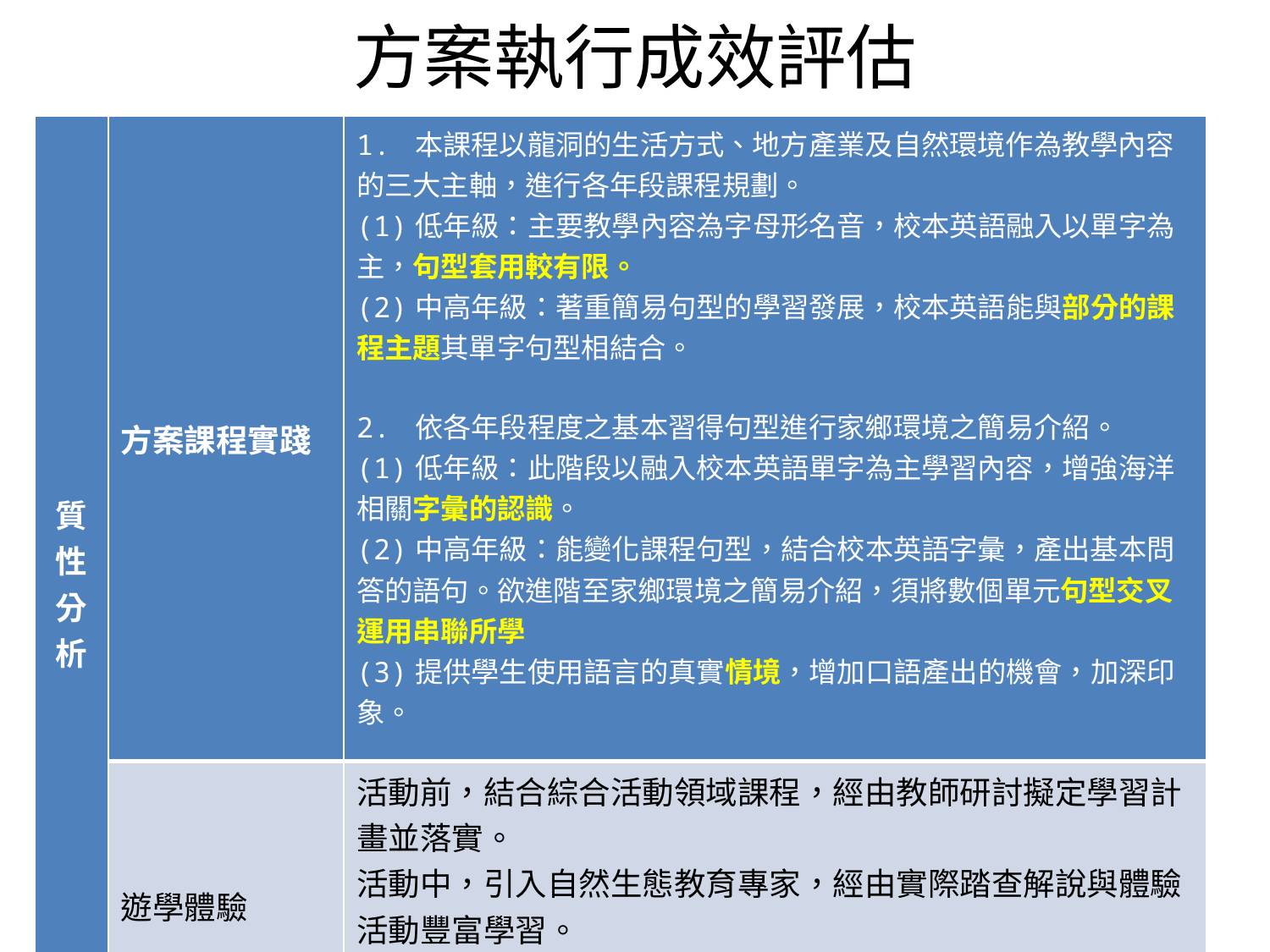

# 方案執行成效評估
| 質性分析 | 方案課程實踐 | 1. 本課程以龍洞的生活方式、地方產業及自然環境作為教學內容的三大主軸，進行各年段課程規劃。 (1)低年級：主要教學內容為字母形名音，校本英語融入以單字為主，句型套用較有限。 (2)中高年級：著重簡易句型的學習發展，校本英語能與部分的課程主題其單字句型相結合。 2. 依各年段程度之基本習得句型進行家鄉環境之簡易介紹。 (1)低年級：此階段以融入校本英語單字為主學習內容，增強海洋相關字彙的認識。 (2)中高年級：能變化課程句型，結合校本英語字彙，產出基本問答的語句。欲進階至家鄉環境之簡易介紹，須將數個單元句型交叉運用串聯所學 (3)提供學生使用語言的真實情境，增加口語產出的機會，加深印象。 |
| --- | --- | --- |
|  | 遊學體驗 | 活動前，結合綜合活動領域課程，經由教師研討擬定學習計畫並落實。 活動中，引入自然生態教育專家，經由實際踏查解說與體驗活動豐富學習。 活動後，引導學生進行遊學體驗活動分享回饋，並完成學習心得。 |